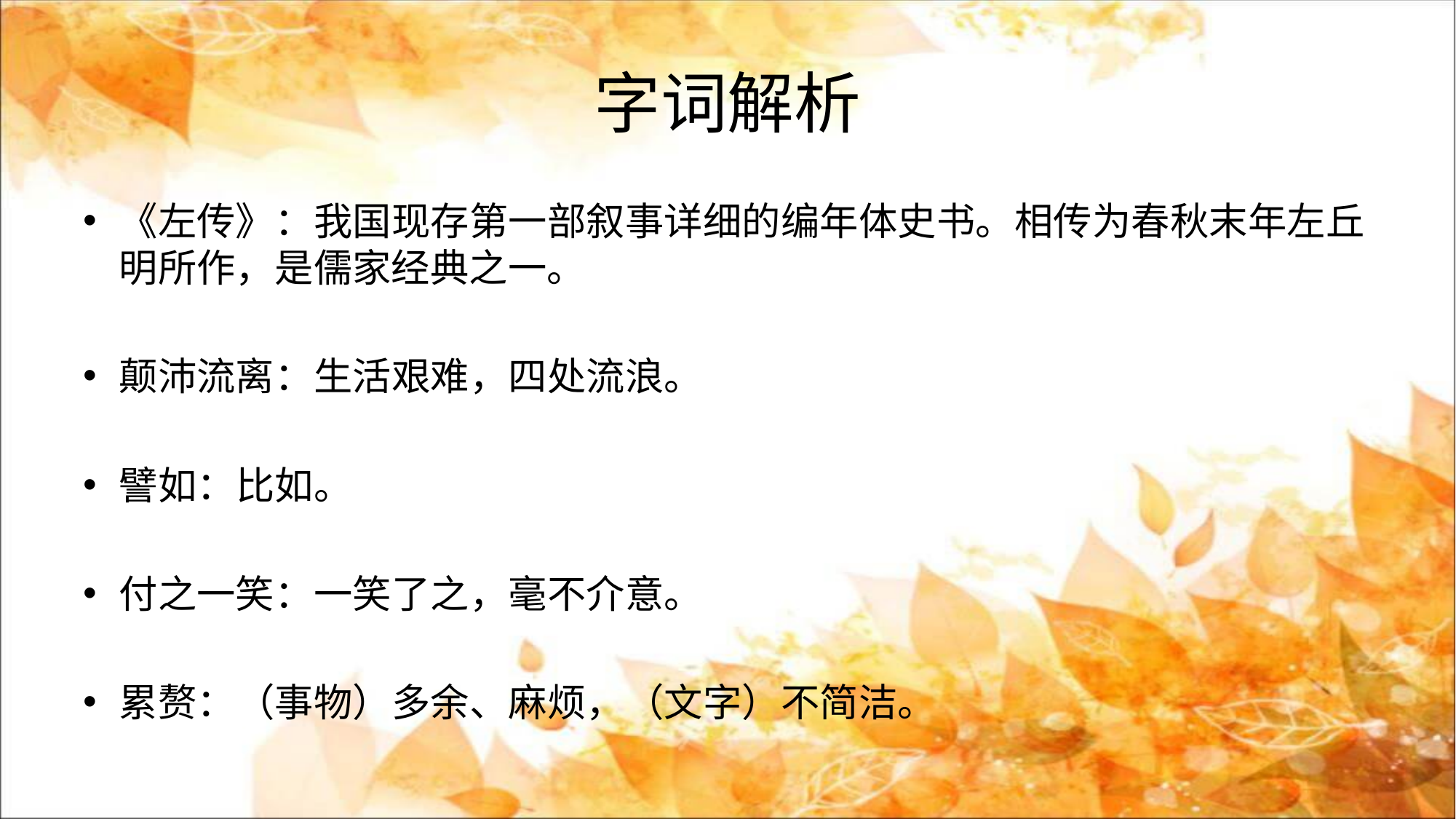

# 字词解析
《左传》：我国现存第一部叙事详细的编年体史书。相传为春秋末年左丘明所作，是儒家经典之一。

颠沛流离：生活艰难，四处流浪。

譬如：比如。

付之一笑：一笑了之，毫不介意。

累赘：（事物）多余、麻烦，（文字）不简洁。